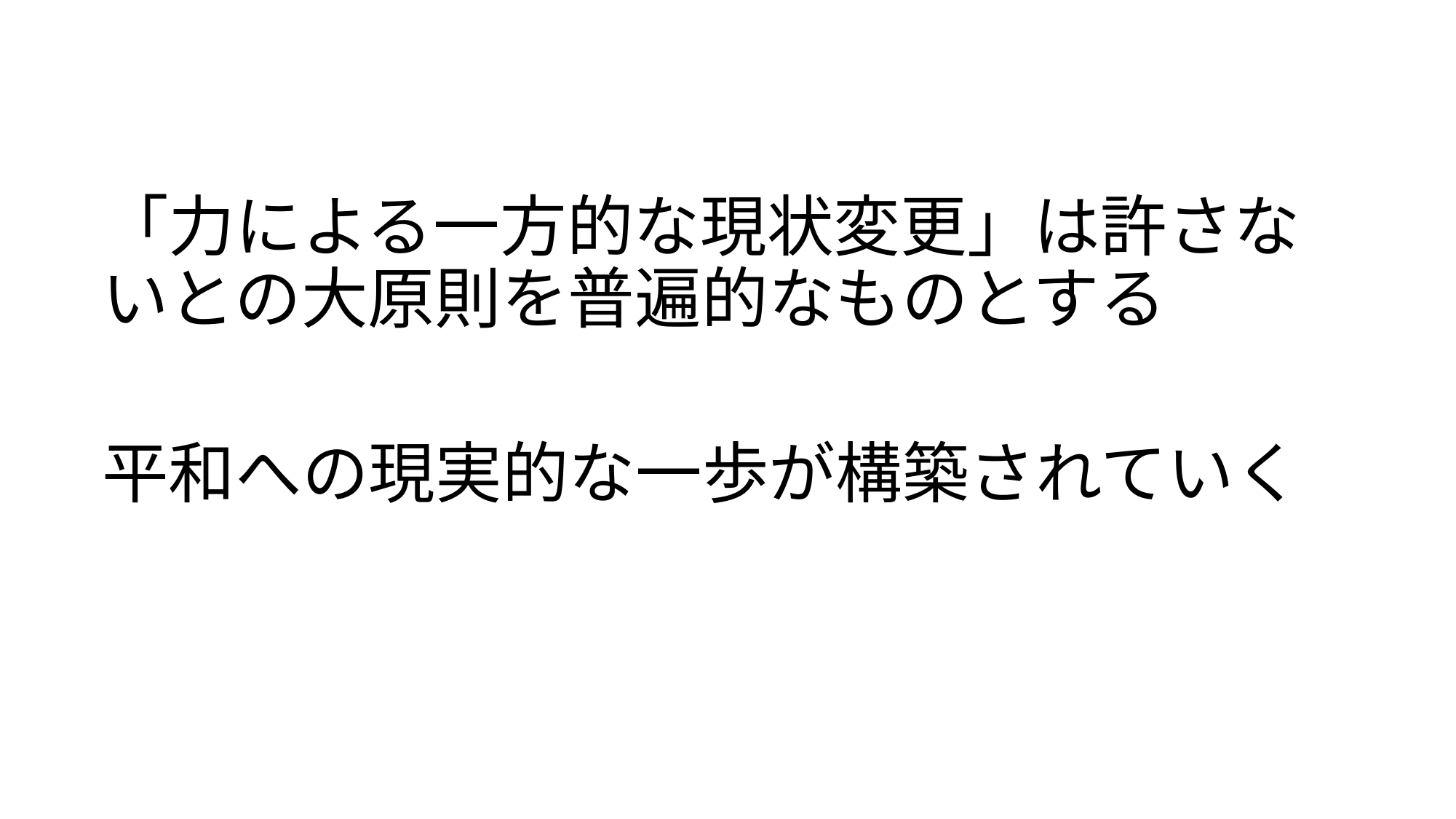

「力による一方的な現状変更」は許さないとの大原則を普遍的なものとする

平和への現実的な一歩が構築されていく